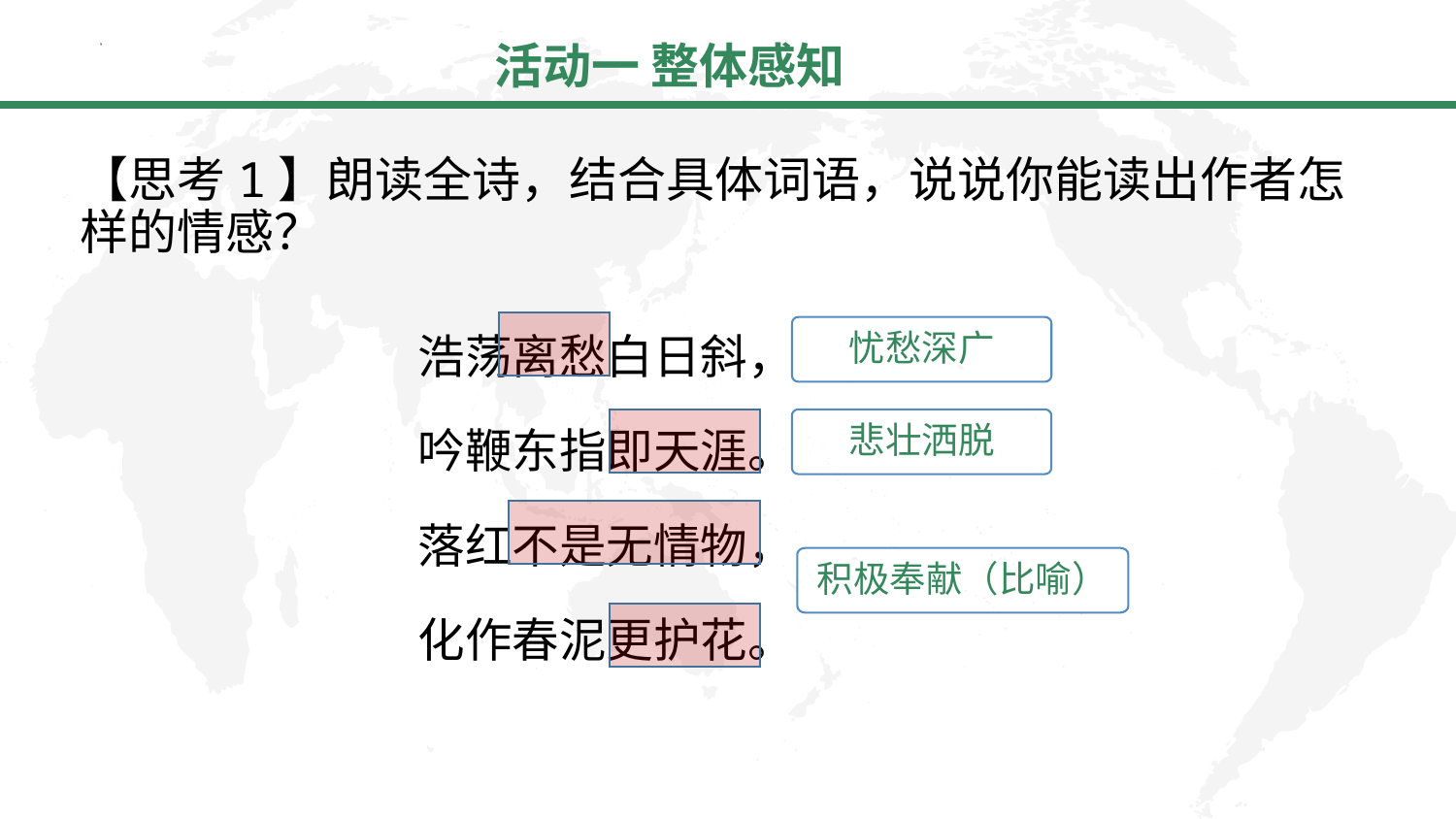

# 活动一 整体感知
【思考1】朗读全诗，结合具体词语，说说你能读出作者怎样的情感？
浩荡离愁白日斜，
吟鞭东指即天涯。
落红不是无情物，
化作春泥更护花。

忧愁深广
悲壮洒脱

积极奉献（比喻）